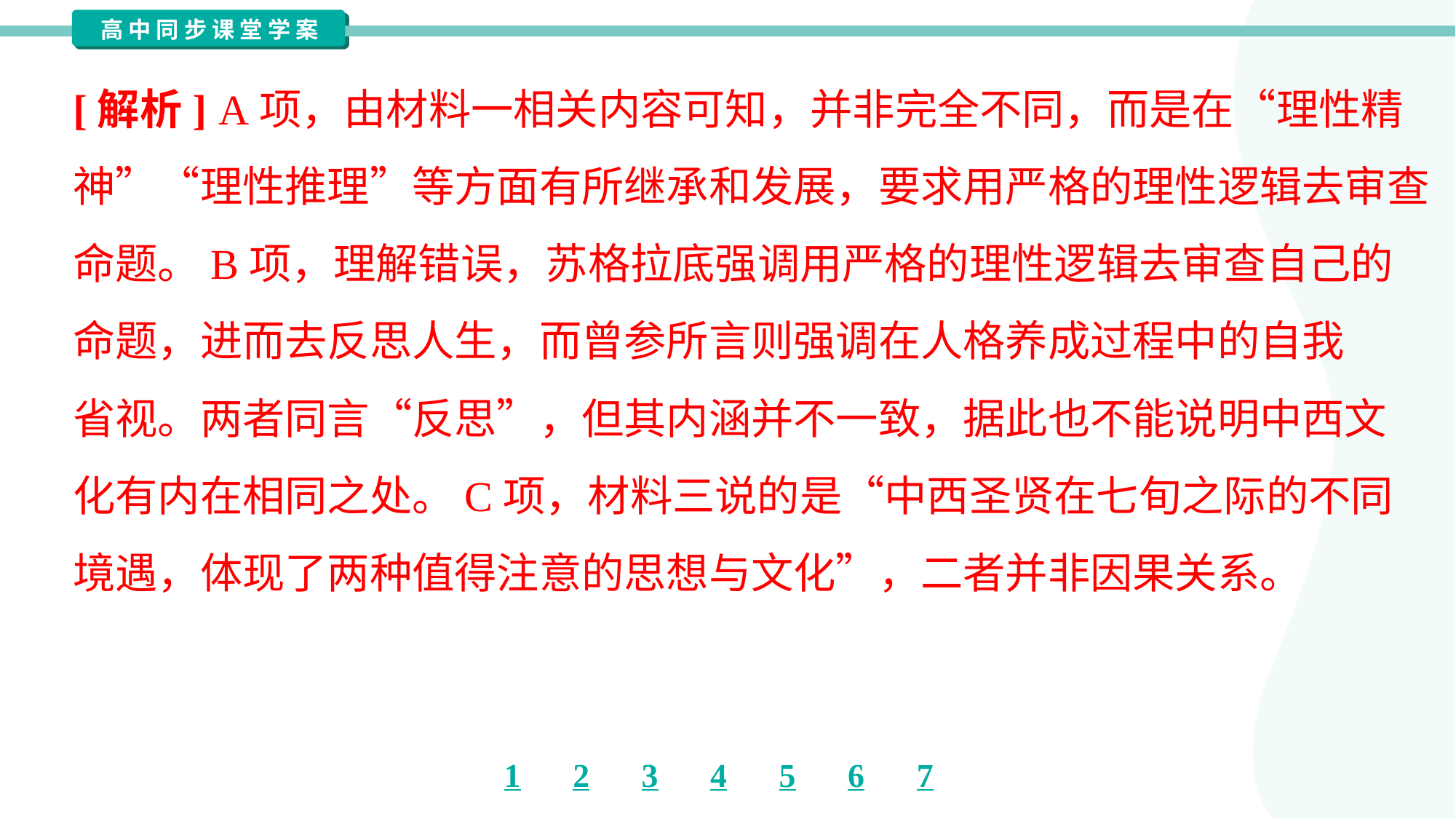

[解析] A项，由材料一相关内容可知，并非完全不同，而是在“理性精
神”“理性推理”等方面有所继承和发展，要求用严格的理性逻辑去审查
命题。B项，理解错误，苏格拉底强调用严格的理性逻辑去审查自己的
命题，进而去反思人生，而曾参所言则强调在人格养成过程中的自我
省视。两者同言“反思”，但其内涵并不一致，据此也不能说明中西文
化有内在相同之处。C项，材料三说的是“中西圣贤在七旬之际的不同
境遇，体现了两种值得注意的思想与文化”，二者并非因果关系。